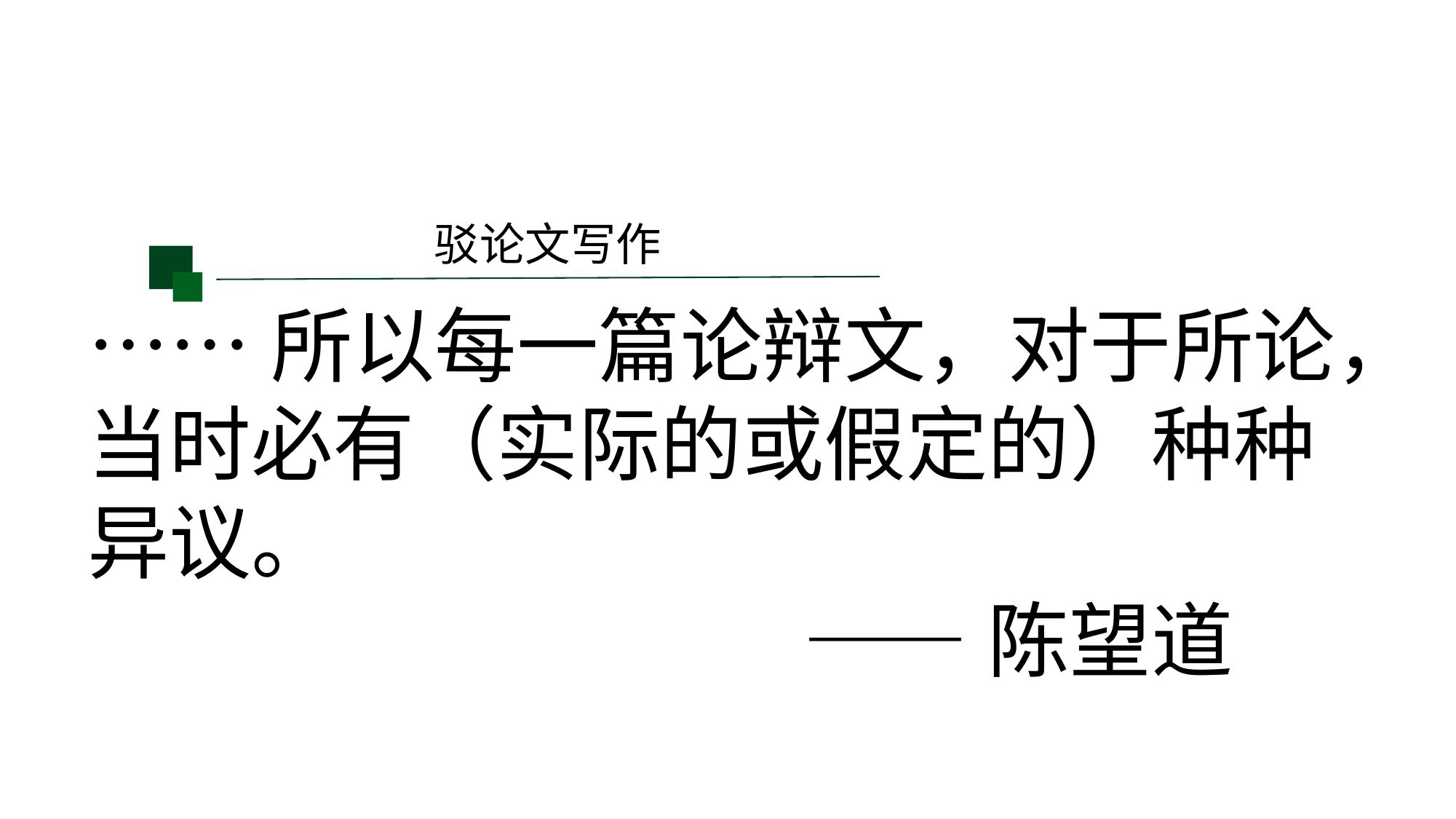

驳论文写作

……所以每一篇论辩文，对于所论，当时必有（实际的或假定的）种种异议。
                                       ——陈望道